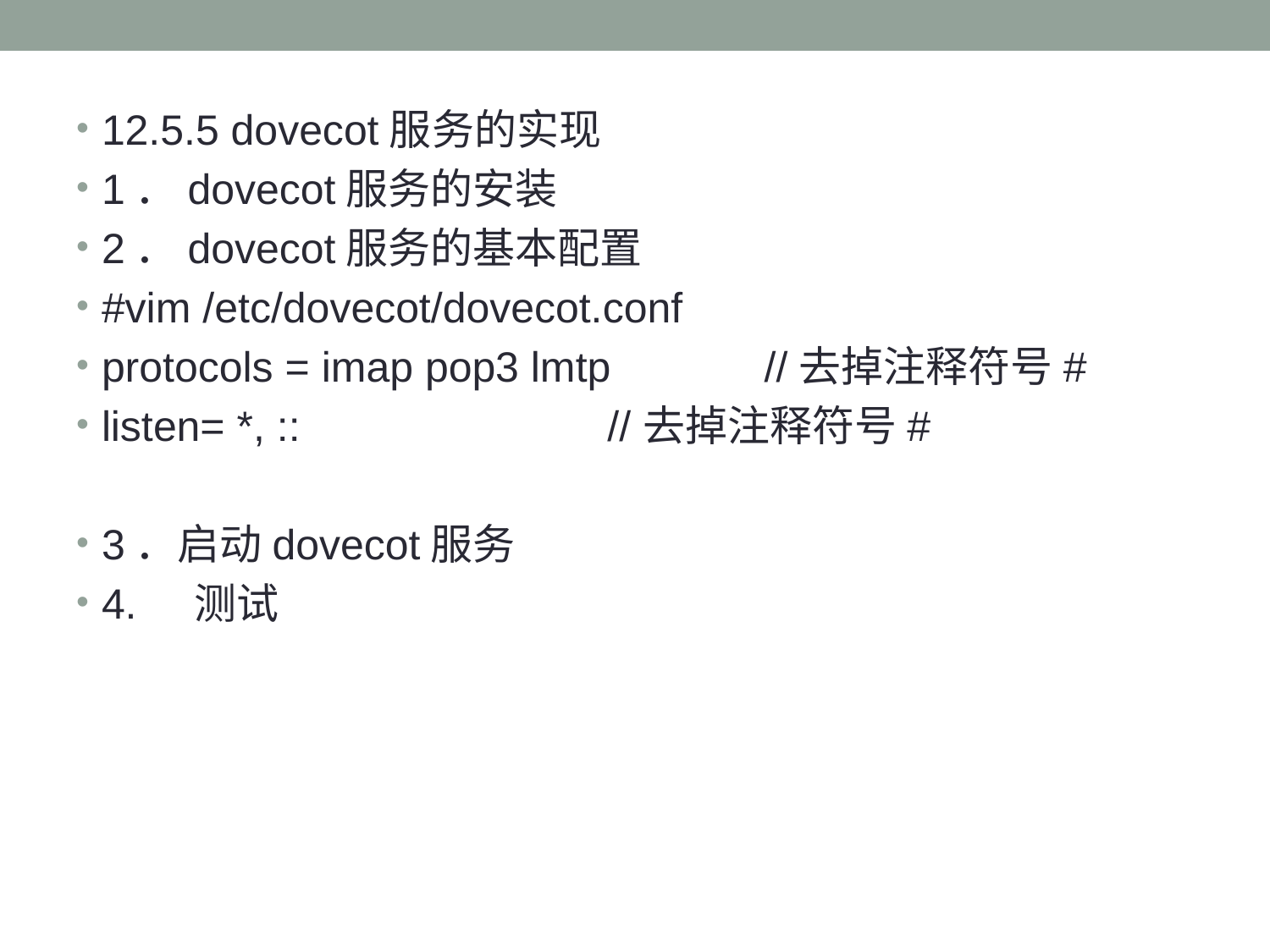

#
12.5.5 dovecot服务的实现
1．dovecot服务的安装
2．dovecot服务的基本配置
#vim /etc/dovecot/dovecot.conf
protocols = imap pop3 lmtp             //去掉注释符号#
listen= *, ::                          //去掉注释符号#

3．启动dovecot服务
4.    测试